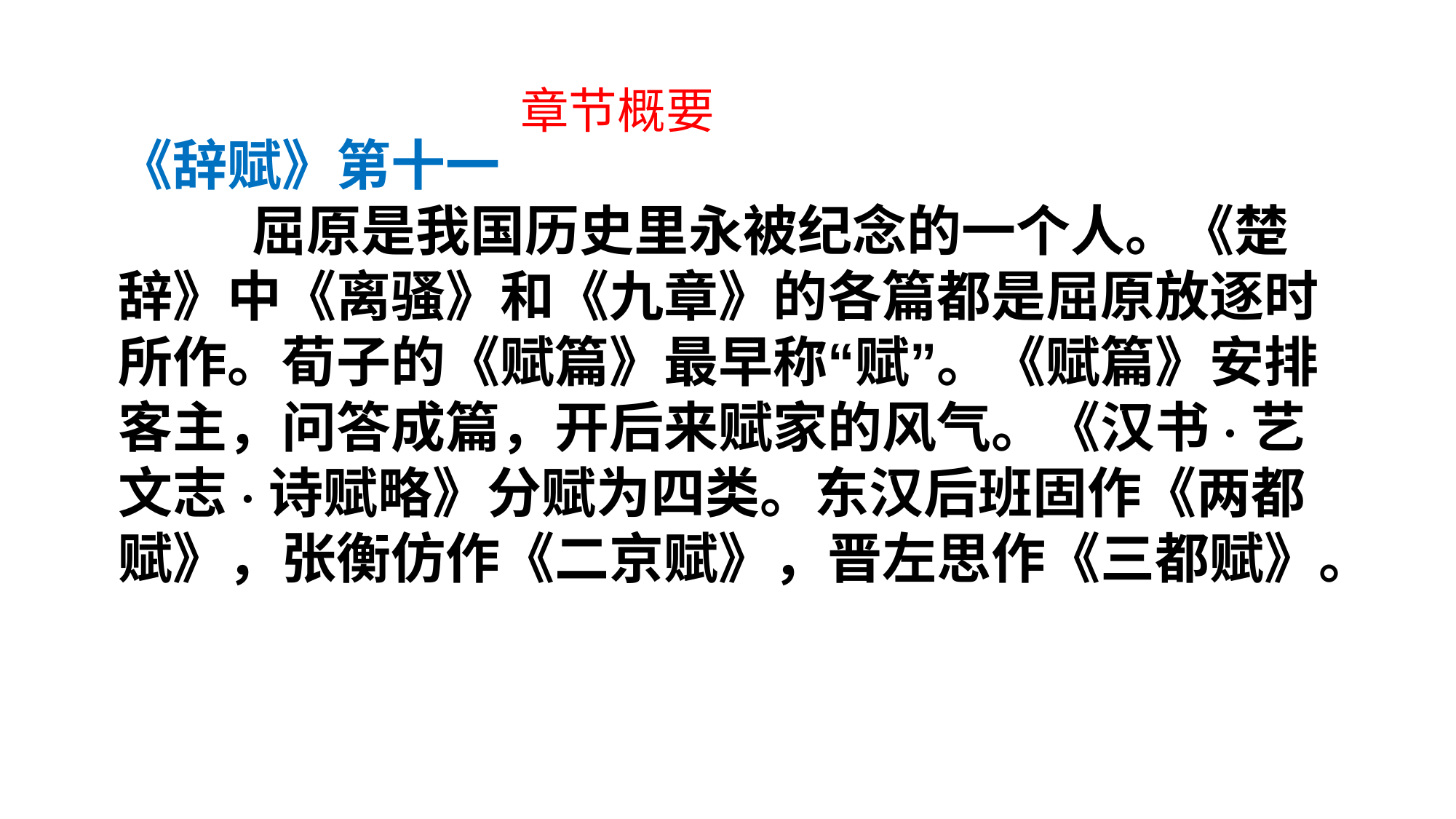

章节概要
《辞赋》第十一
        屈原是我国历史里永被纪念的一个人。《楚辞》中《离骚》和《九章》的各篇都是屈原放逐时所作。荀子的《赋篇》最早称“赋”。《赋篇》安排客主，问答成篇，开后来赋家的风气。《汉书·艺文志·诗赋略》分赋为四类。东汉后班固作《两都赋》，张衡仿作《二京赋》，晋左思作《三都赋》。